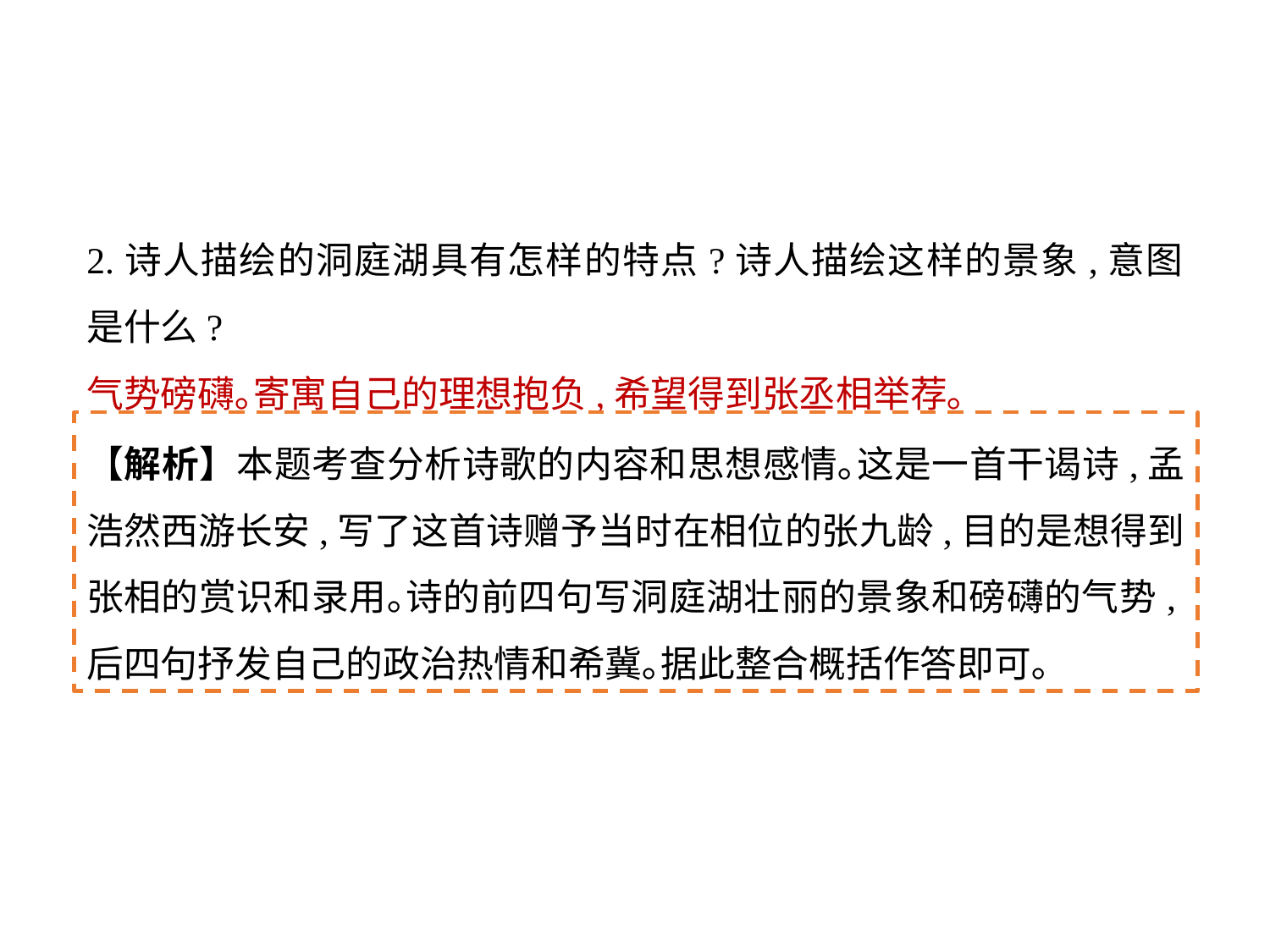

2.诗人描绘的洞庭湖具有怎样的特点?诗人描绘这样的景象,意图是什么?
气势磅礴｡寄寓自己的理想抱负,希望得到张丞相举荐｡
【解析】本题考查分析诗歌的内容和思想感情｡这是一首干谒诗,孟浩然西游长安,写了这首诗赠予当时在相位的张九龄,目的是想得到张相的赏识和录用｡诗的前四句写洞庭湖壮丽的景象和磅礴的气势,后四句抒发自己的政治热情和希冀｡据此整合概括作答即可｡